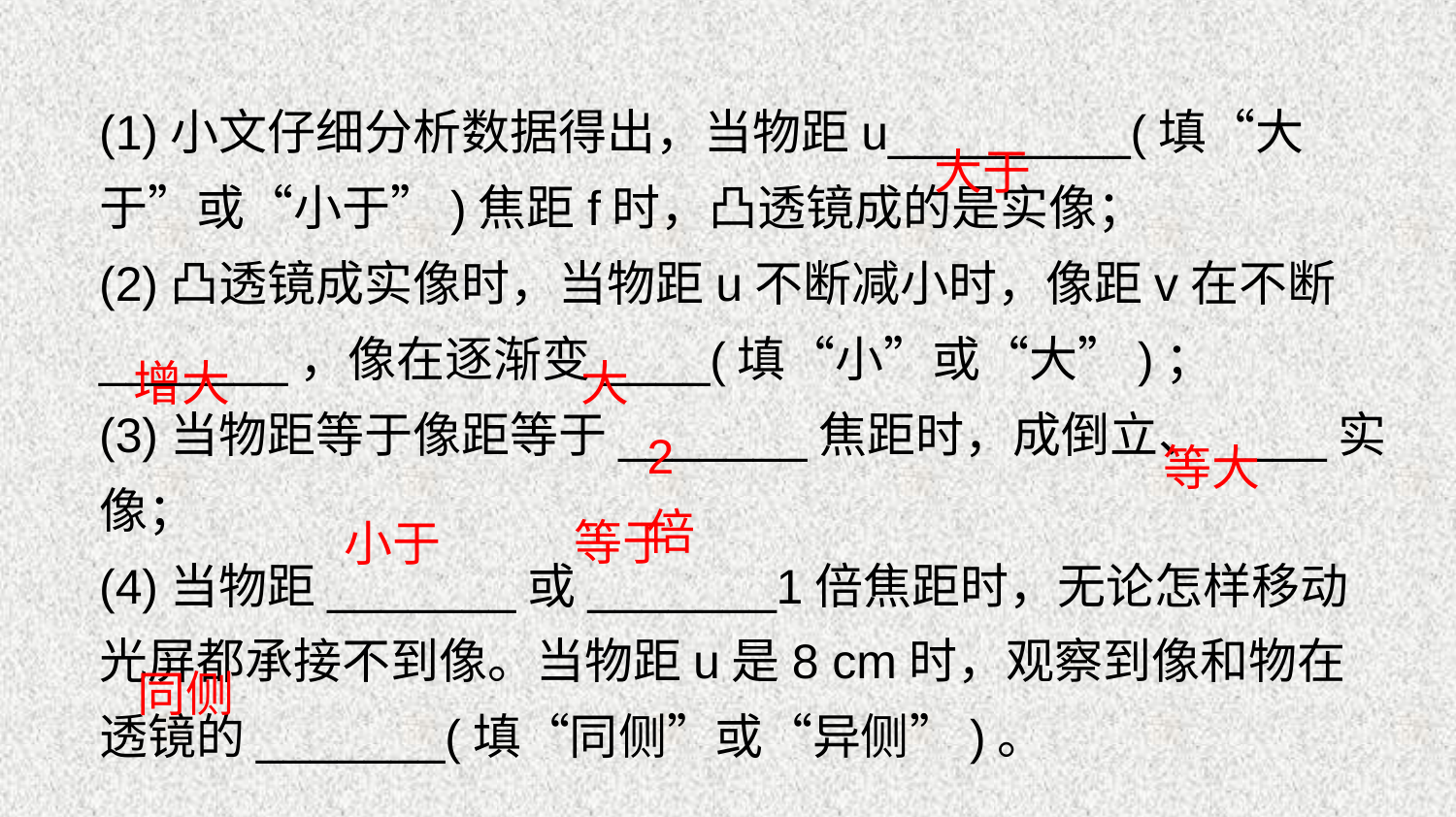

大于
(1)小文仔细分析数据得出，当物距u_________(填“大于”或“小于”)焦距f时，凸透镜成的是实像；
(2)凸透镜成实像时，当物距u不断减小时，像距v在不断_______，像在逐渐变____(填“小”或“大”)；
(3)当物距等于像距等于_______焦距时，成倒立、____实像；
(4)当物距_______或_______1倍焦距时，无论怎样移动光屏都承接不到像。当物距u是8 cm时，观察到像和物在透镜的_______(填“同侧”或“异侧”)。
增大
大
2倍
等大
等于
小于
同侧